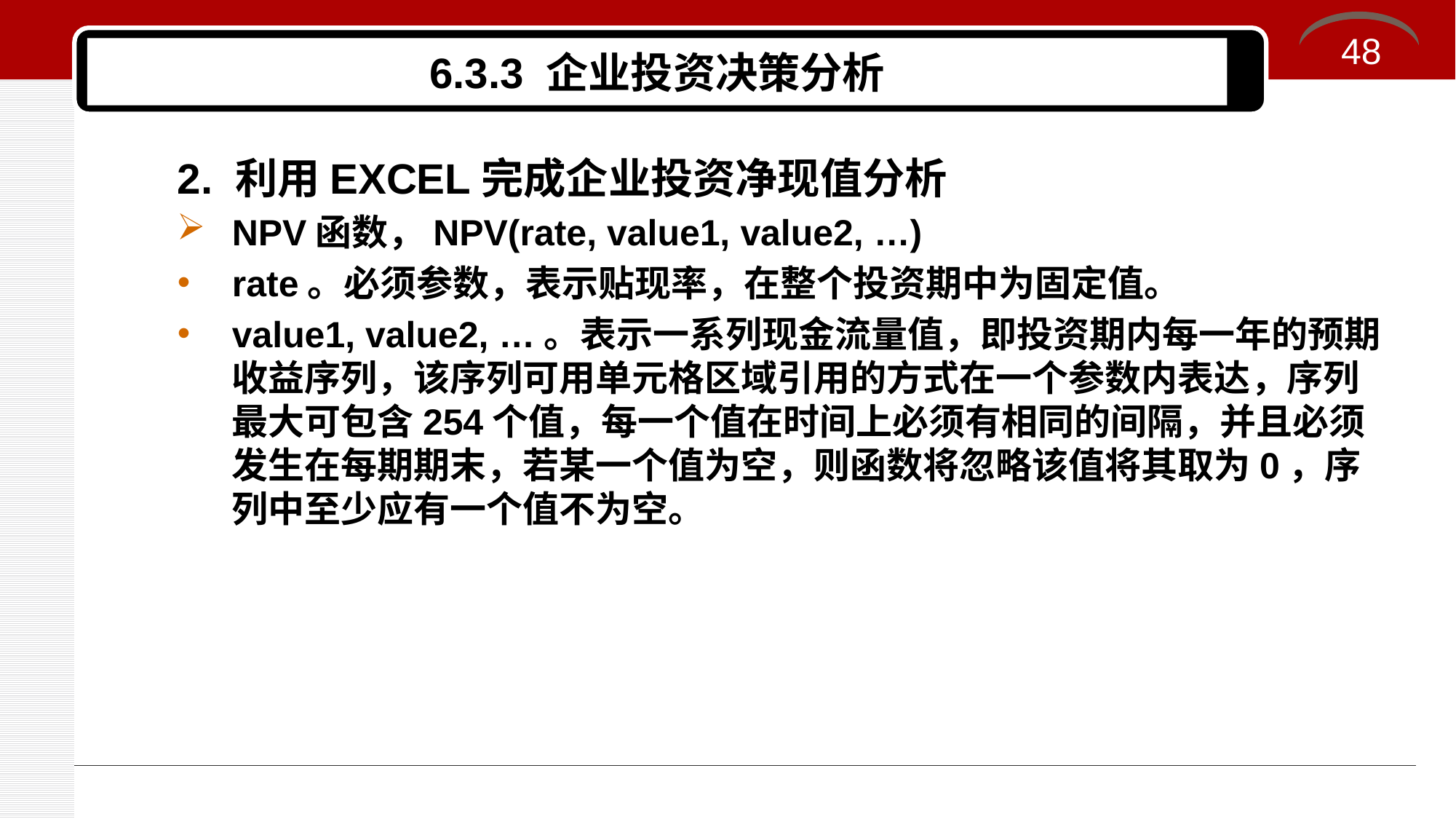

48
# 6.3.3 企业投资决策分析
2. 利用EXCEL完成企业投资净现值分析
NPV函数，NPV(rate, value1, value2, …)
rate。必须参数，表示贴现率，在整个投资期中为固定值。
value1, value2, …。表示一系列现金流量值，即投资期内每一年的预期收益序列，该序列可用单元格区域引用的方式在一个参数内表达，序列最大可包含254个值，每一个值在时间上必须有相同的间隔，并且必须发生在每期期末，若某一个值为空，则函数将忽略该值将其取为0，序列中至少应有一个值不为空。